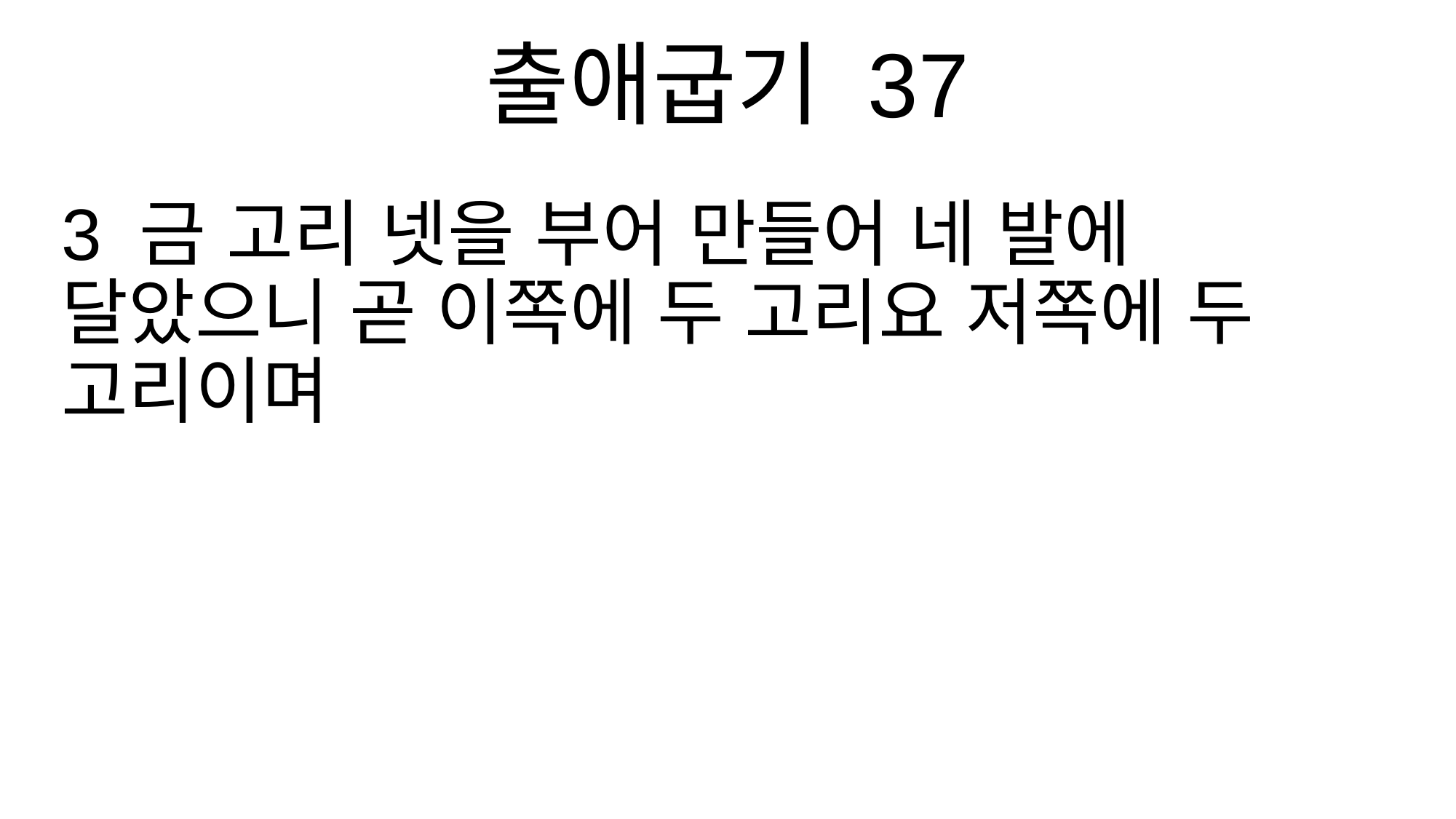

출애굽기 37
3 금 고리 넷을 부어 만들어 네 발에 달았으니 곧 이쪽에 두 고리요 저쪽에 두 고리이며